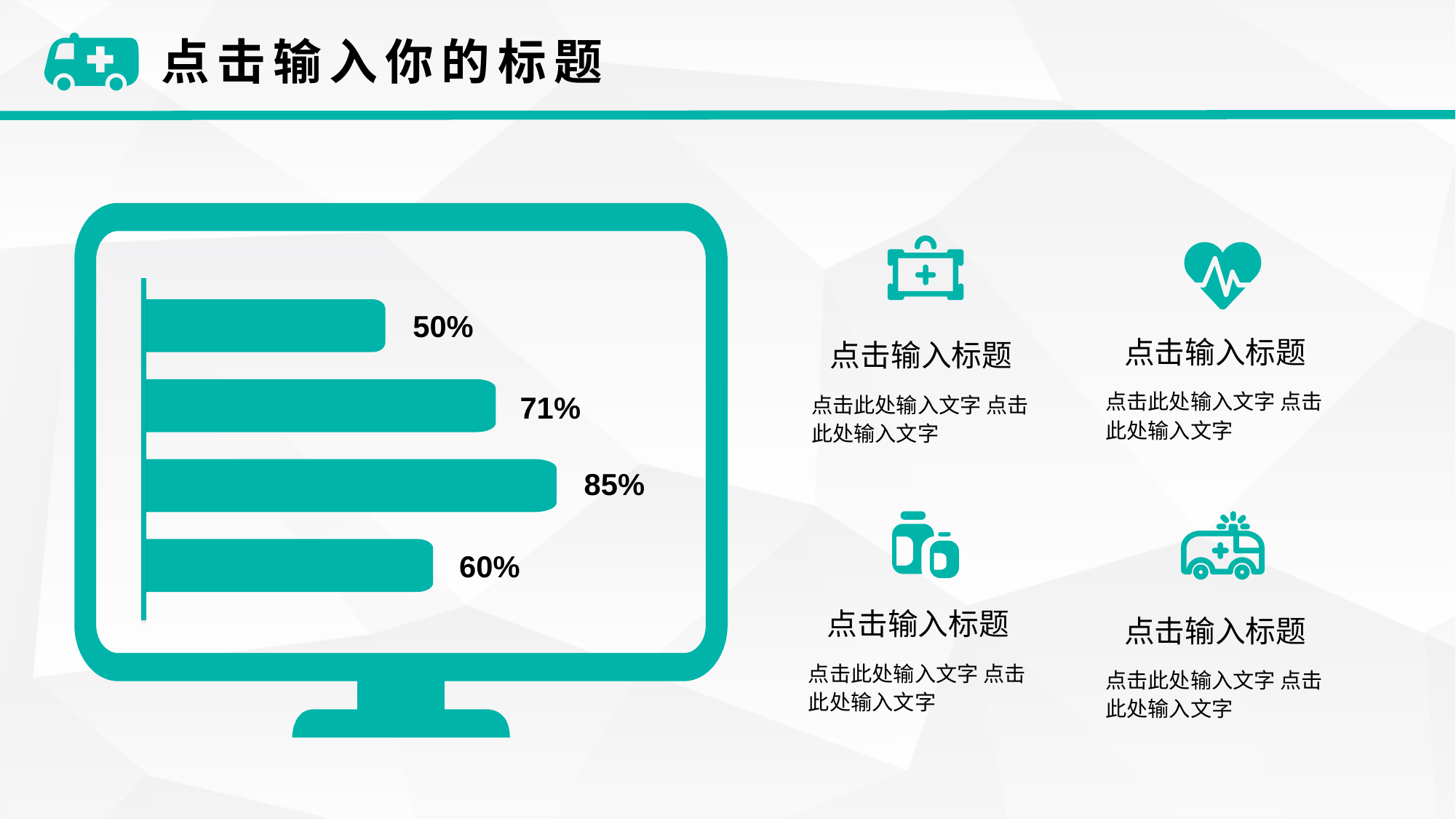

点击输入你的标题

50%
71%
85%
60%
点击输入标题
点击此处输入文字 点击此处输入文字
点击输入标题
点击此处输入文字 点击此处输入文字

点击输入标题
点击此处输入文字 点击此处输入文字
点击输入标题
点击此处输入文字 点击此处输入文字